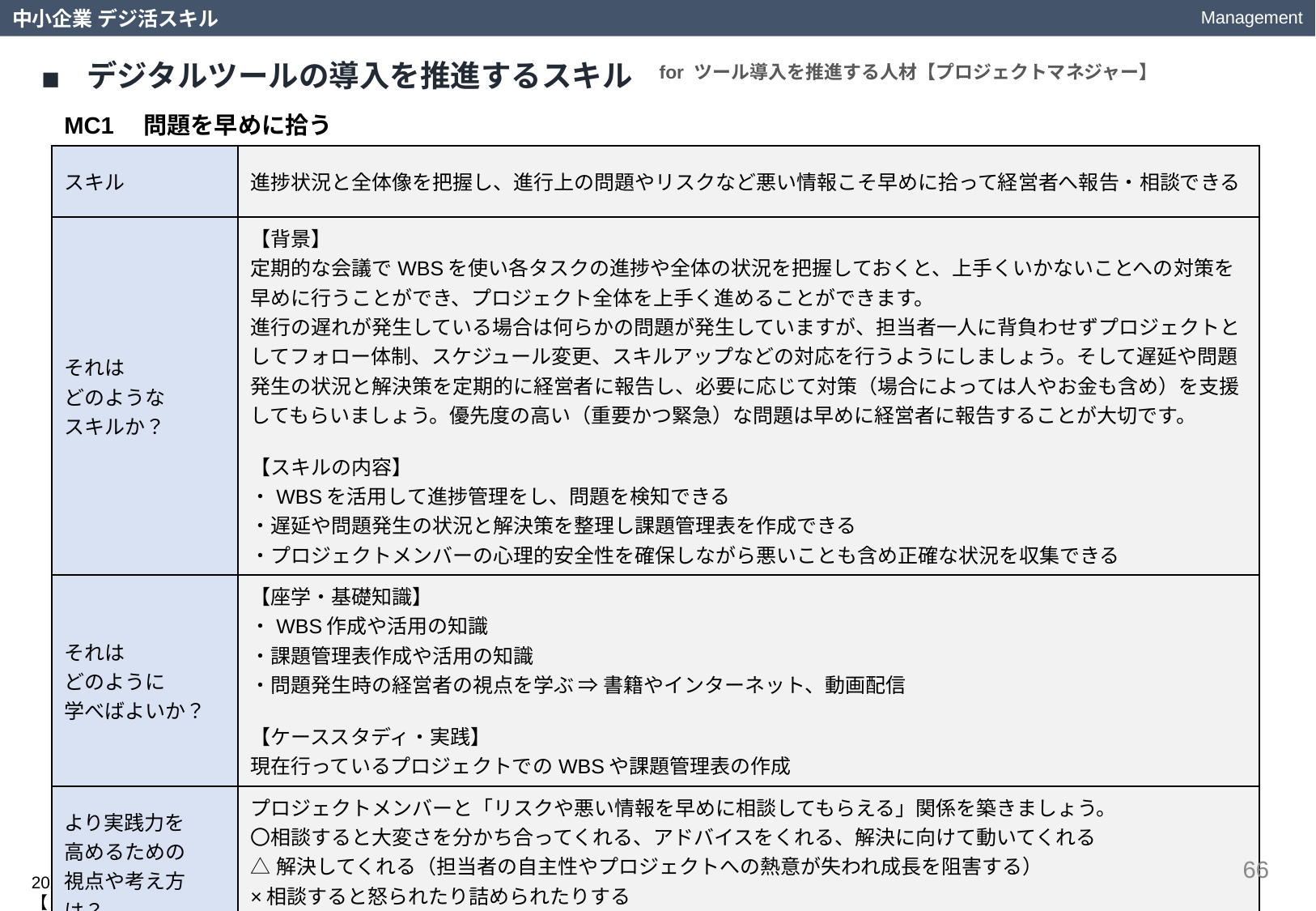

Management
中小企業 デジ活スキル
デジタルツールの導入を推進するスキル
for ツール導入を推進する人材【プロジェクトマネジャー】
MC1　問題を早めに拾う
| スキル | 進捗状況と全体像を把握し、進行上の問題やリスクなど悪い情報こそ早めに拾って経営者へ報告・相談できる |
| --- | --- |
| それは どのような スキルか？ | 【背景】 定期的な会議でWBSを使い各タスクの進捗や全体の状況を把握しておくと、上手くいかないことへの対策を早めに行うことができ、プロジェクト全体を上手く進めることができます。 進行の遅れが発生している場合は何らかの問題が発生していますが、担当者一人に背負わせずプロジェクトとしてフォロー体制、スケジュール変更、スキルアップなどの対応を行うようにしましょう。そして遅延や問題発生の状況と解決策を定期的に経営者に報告し、必要に応じて対策（場合によっては人やお金も含め）を支援してもらいましょう。優先度の高い（重要かつ緊急）な問題は早めに経営者に報告することが大切です。 【スキルの内容】 ・WBSを活用して進捗管理をし、問題を検知できる ・遅延や問題発生の状況と解決策を整理し課題管理表を作成できる ・プロジェクトメンバーの心理的安全性を確保しながら悪いことも含め正確な状況を収集できる |
| それは どのように 学べばよいか？ | 【座学・基礎知識】 ・WBS作成や活用の知識 ・課題管理表作成や活用の知識 ・問題発生時の経営者の視点を学ぶ ⇒ 書籍やインターネット、動画配信 【ケーススタディ・実践】 現在行っているプロジェクトでのWBSや課題管理表の作成 |
| より実践力を 高めるための 視点や考え方は？ | プロジェクトメンバーと「リスクや悪い情報を早めに相談してもらえる」関係を築きましょう。 〇相談すると大変さを分かち合ってくれる、アドバイスをくれる、解決に向けて動いてくれる △解決してくれる（担当者の自主性やプロジェクトへの熱意が失われ成長を阻害する） ×相談すると怒られたり詰められたりする 上記を意識して遅れているタスクの担当者とまめにコミュニケーションをとるようにしましょう。 |
66